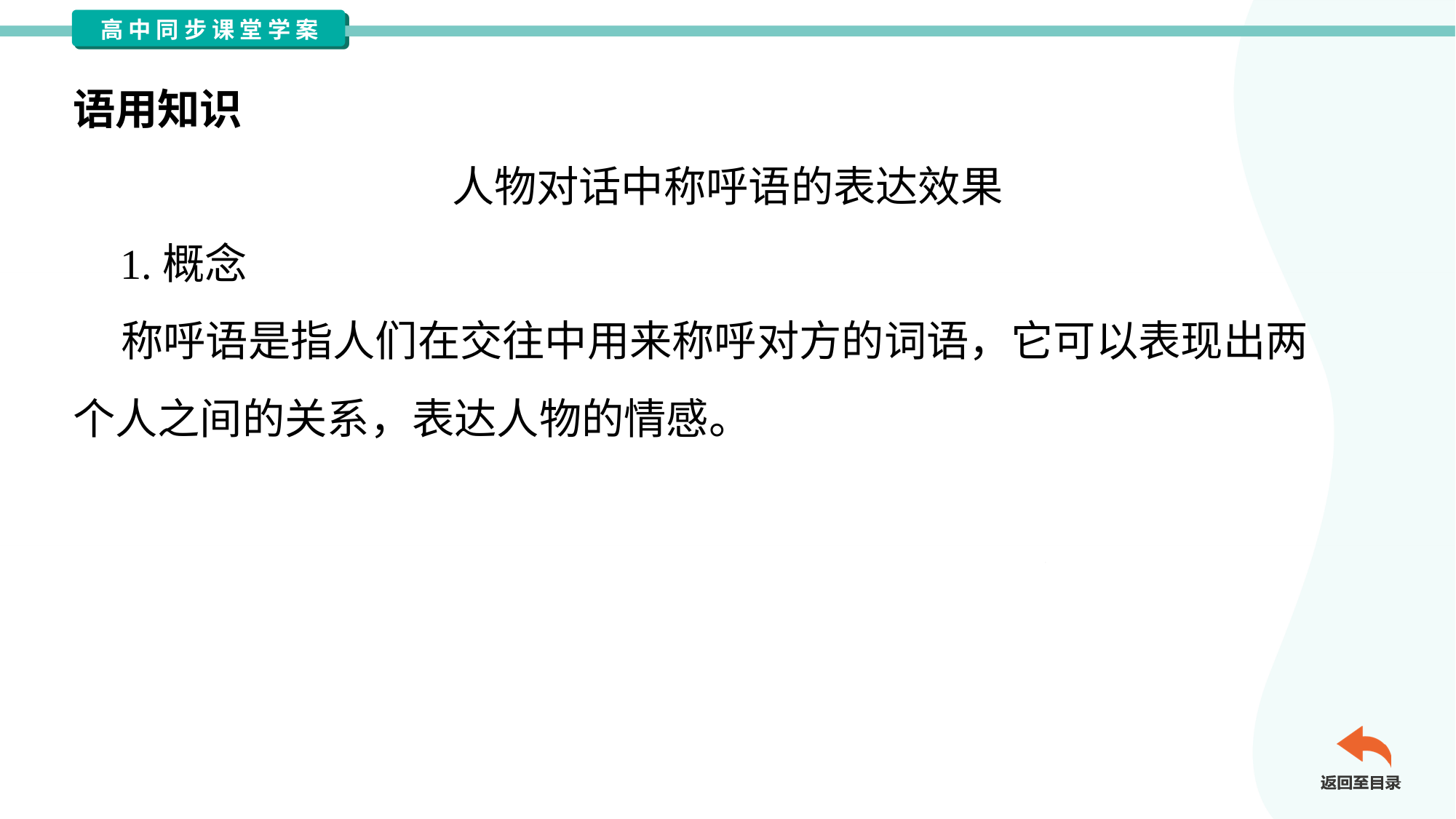

语用知识
人物对话中称呼语的表达效果
    1.概念
    称呼语是指人们在交往中用来称呼对方的词语，它可以表现出两
个人之间的关系，表达人物的情感。